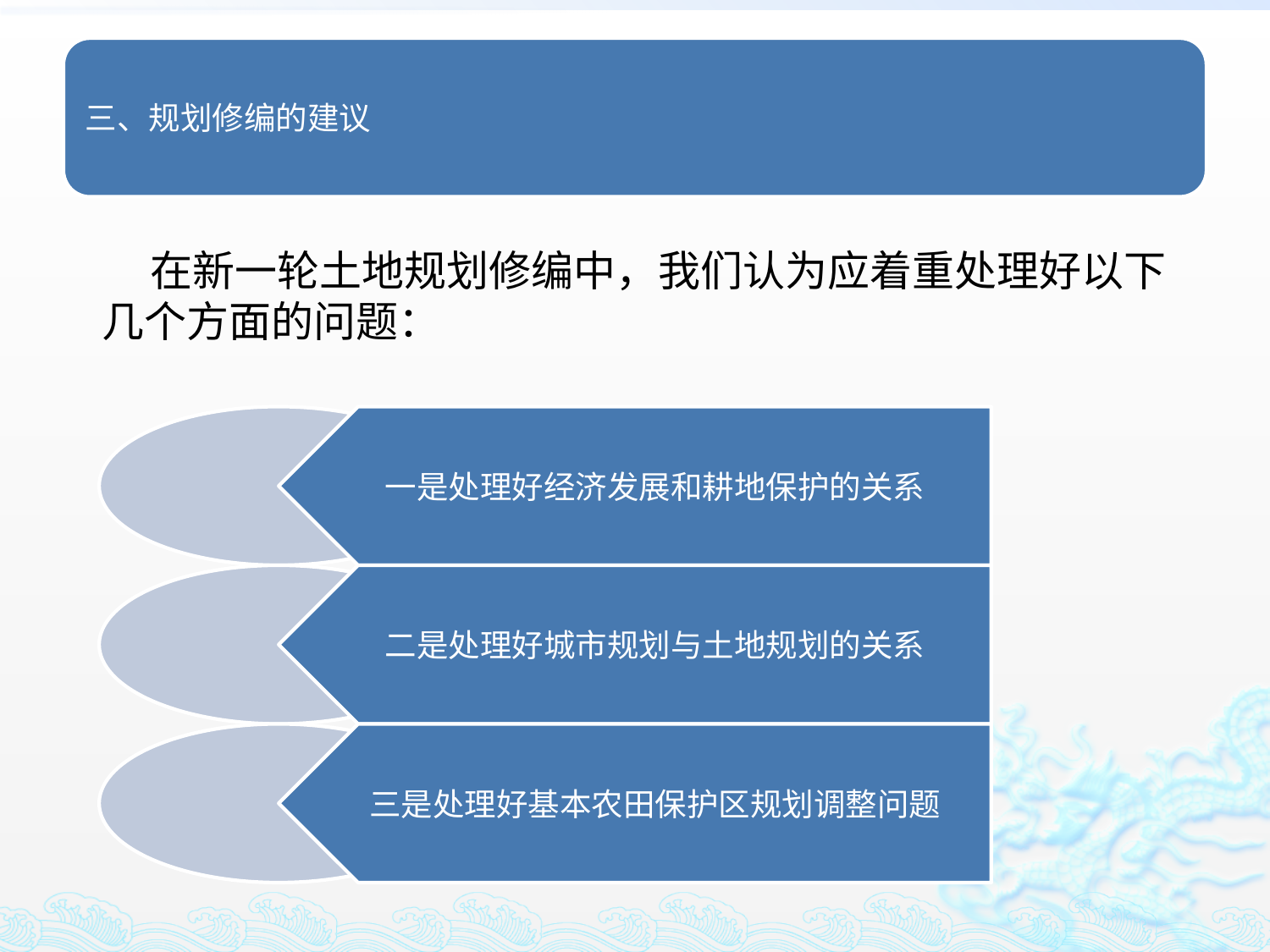

三、规划修编的建议
    在新一轮土地规划修编中，我们认为应着重处理好以下几个方面的问题：

一是处理好经济发展和耕地保护的关系
二是处理好城市规划与土地规划的关系
三是处理好基本农田保护区规划调整问题